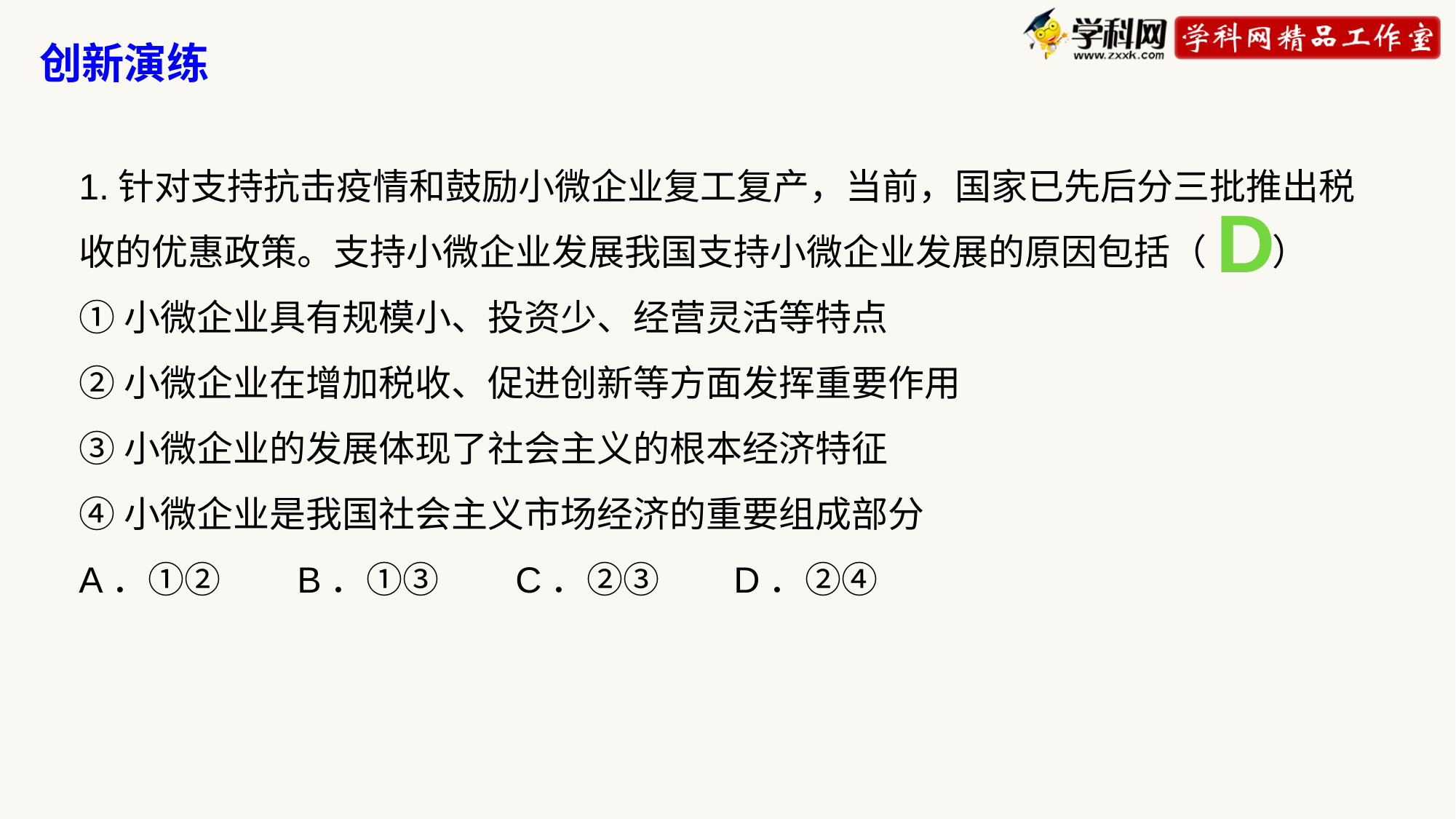

创新演练
1.针对支持抗击疫情和鼓励小微企业复工复产，当前，国家已先后分三批推出税收的优惠政策。支持小微企业发展我国支持小微企业发展的原因包括（        ）
①小微企业具有规模小、投资少、经营灵活等特点
②小微企业在增加税收、促进创新等方面发挥重要作用
③小微企业的发展体现了社会主义的根本经济特征
④小微企业是我国社会主义市场经济的重要组成部分
A．①②	B．①③	C．②③	D．②④
D